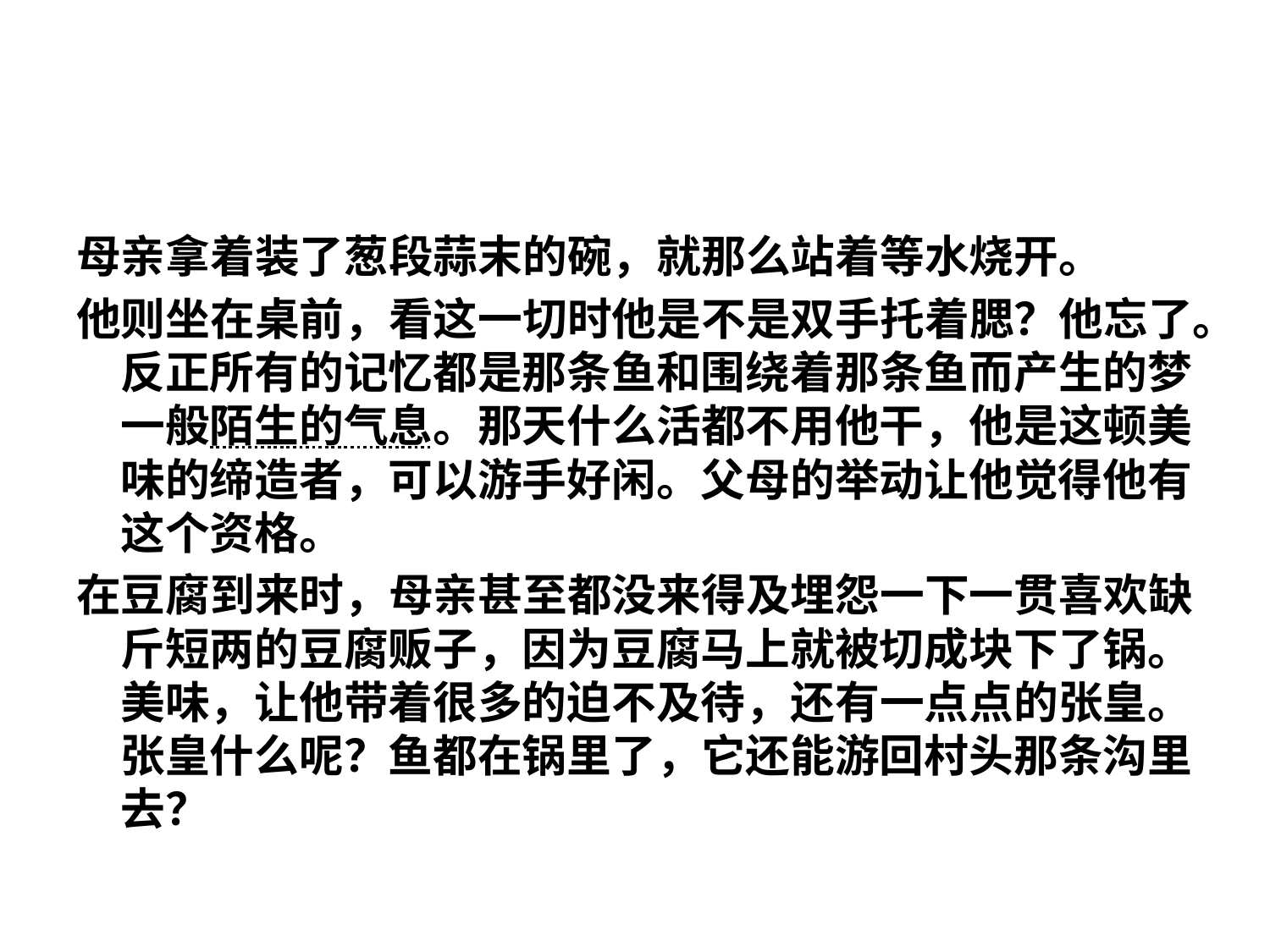

#
母亲拿着装了葱段蒜末的碗，就那么站着等水烧开。
他则坐在桌前，看这一切时他是不是双手托着腮？他忘了。反正所有的记忆都是那条鱼和围绕着那条鱼而产生的梦一般陌生的气息。那天什么活都不用他干，他是这顿美味的缔造者，可以游手好闲。父母的举动让他觉得他有这个资格。
在豆腐到来时，母亲甚至都没来得及埋怨一下一贯喜欢缺斤短两的豆腐贩子，因为豆腐马上就被切成块下了锅。美味，让他带着很多的迫不及待，还有一点点的张皇。张皇什么呢？鱼都在锅里了，它还能游回村头那条沟里去？